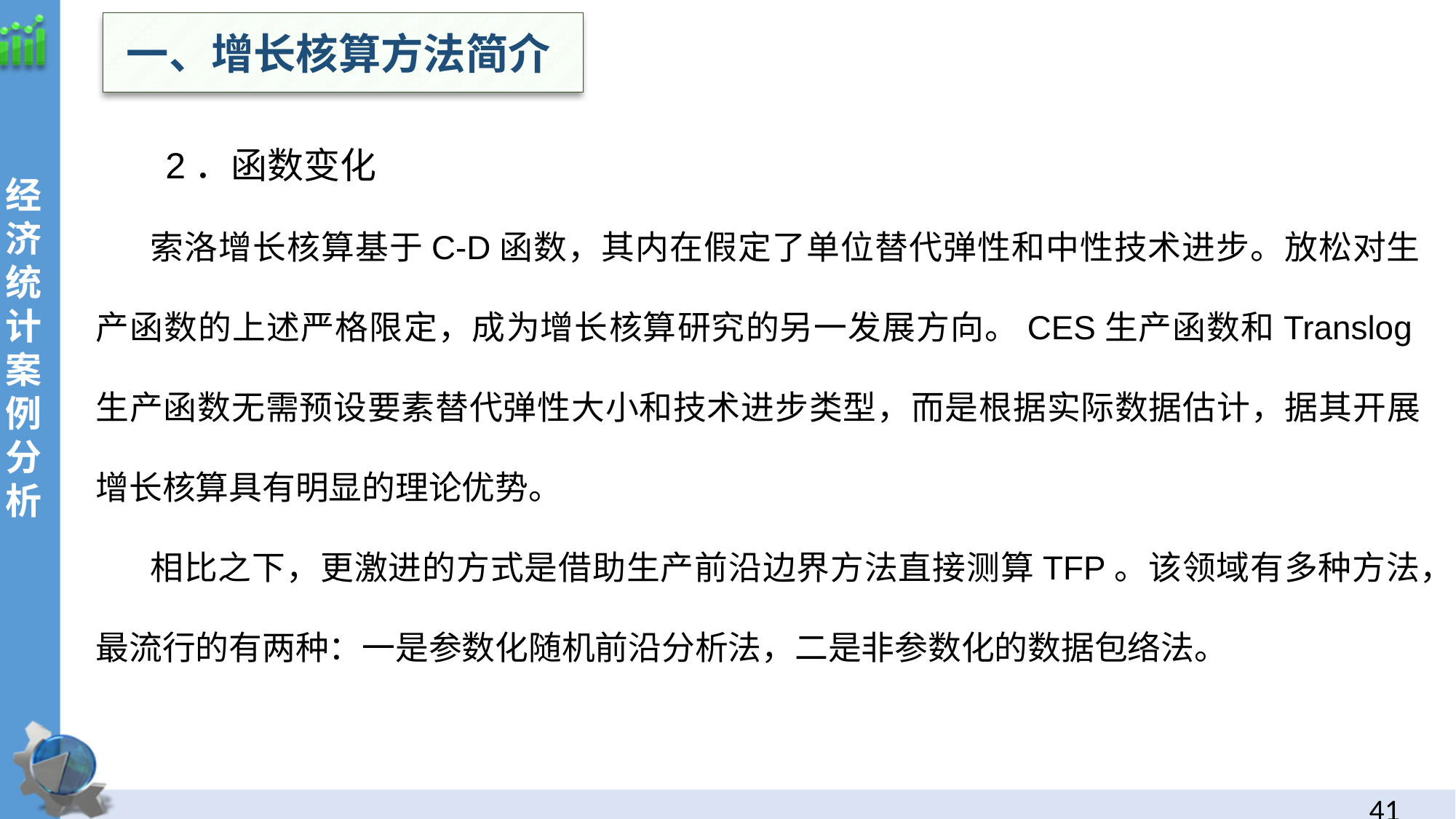

一、增长核算方法简介
2．函数变化
索洛增长核算基于C-D函数，其内在假定了单位替代弹性和中性技术进步。放松对生产函数的上述严格限定，成为增长核算研究的另一发展方向。CES生产函数和Translog生产函数无需预设要素替代弹性大小和技术进步类型，而是根据实际数据估计，据其开展增长核算具有明显的理论优势。
相比之下，更激进的方式是借助生产前沿边界方法直接测算TFP。该领域有多种方法，最流行的有两种：一是参数化随机前沿分析法，二是非参数化的数据包络法。
经
济统计案例分析

41